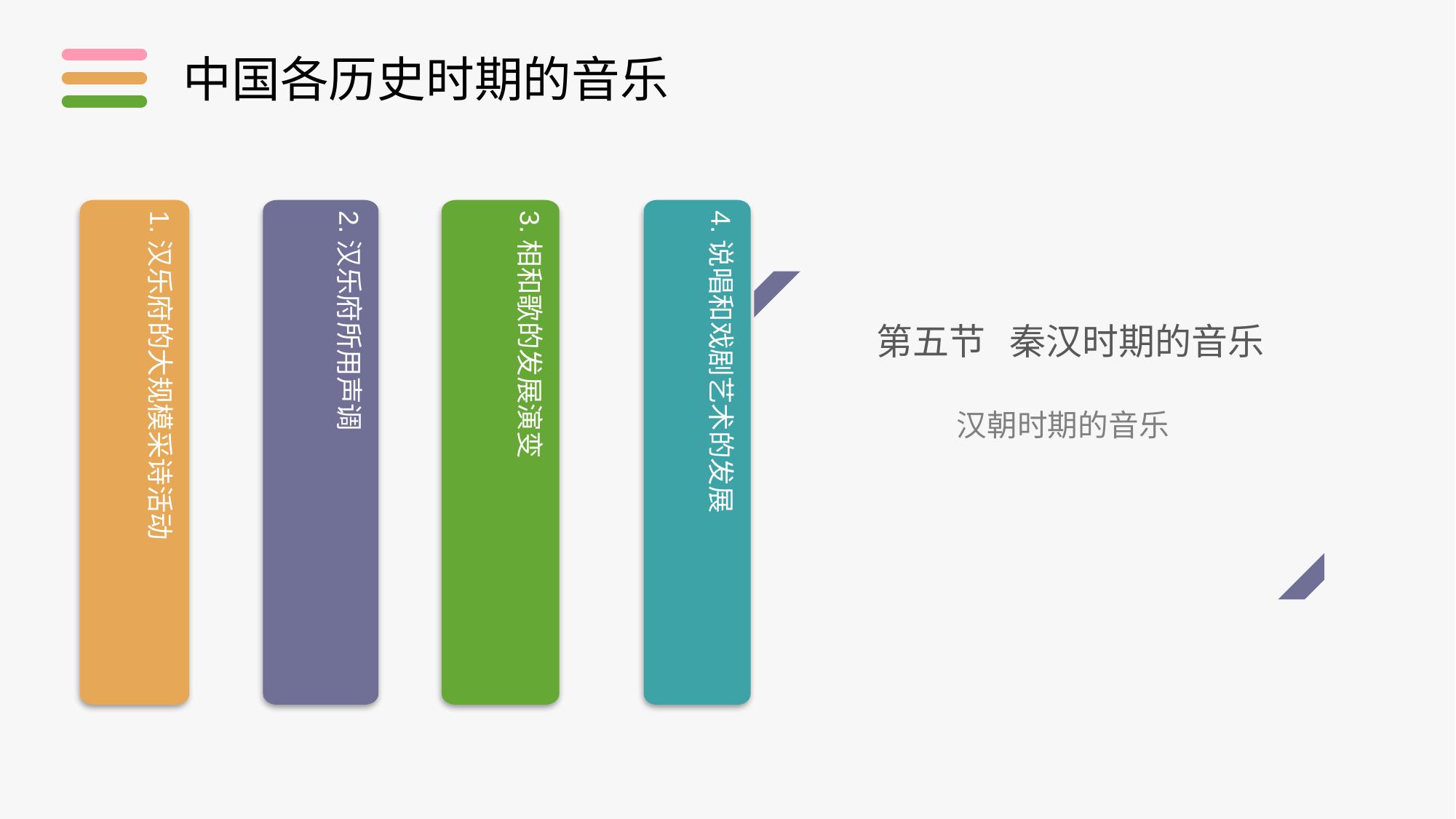

中国各历史时期的音乐
1.汉乐府的大规模采诗活动
2.汉乐府所用声调
3.相和歌的发展演变
4.说唱和戏剧艺术的发展

第五节   秦汉时期的音乐
汉朝时期的音乐